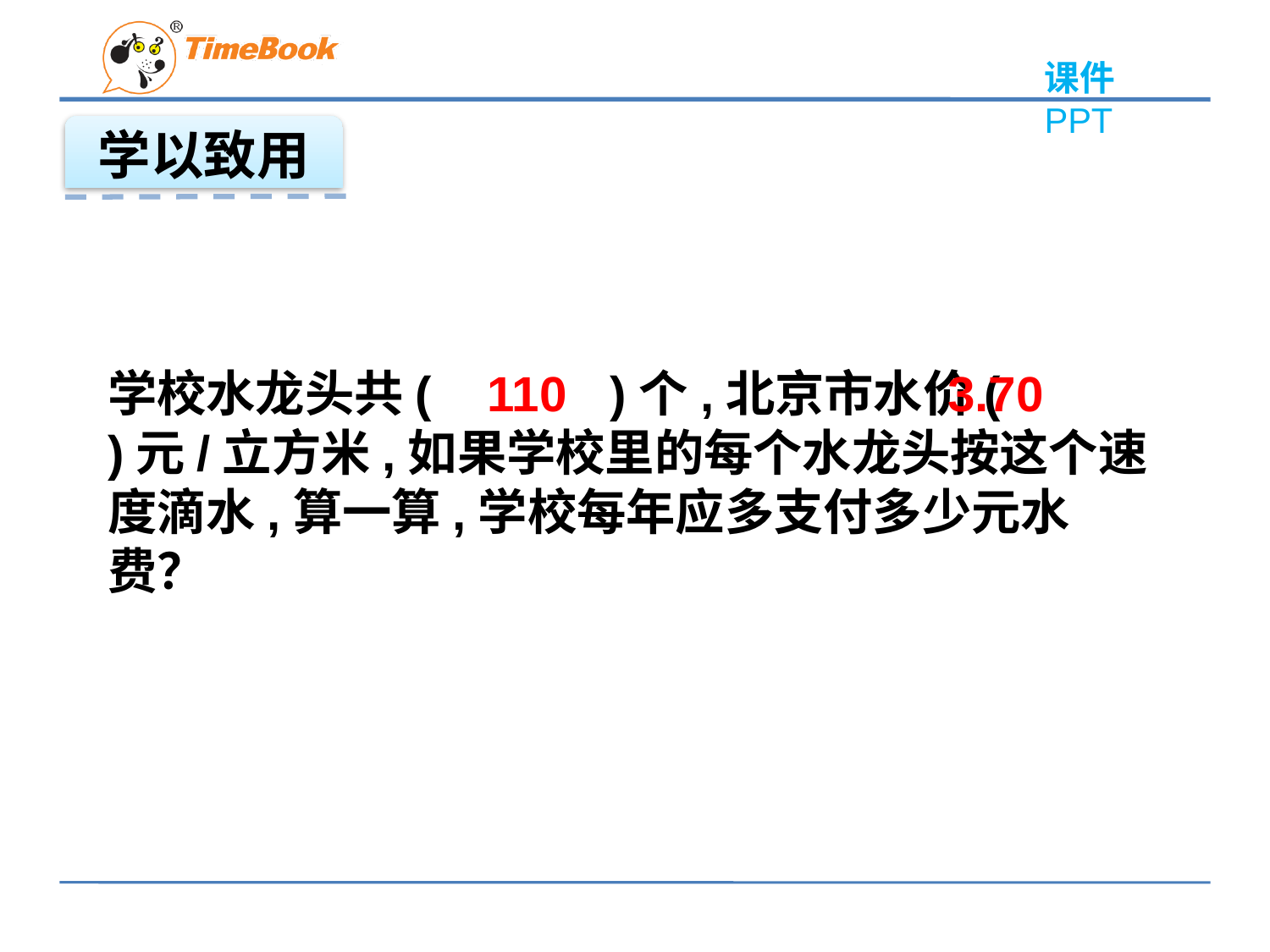

学以致用
学校水龙头共(             )个,北京市水价(            )元/立方米,如果学校里的每个水龙头按这个速度滴水,算一算,学校每年应多支付多少元水费？
110
3.70